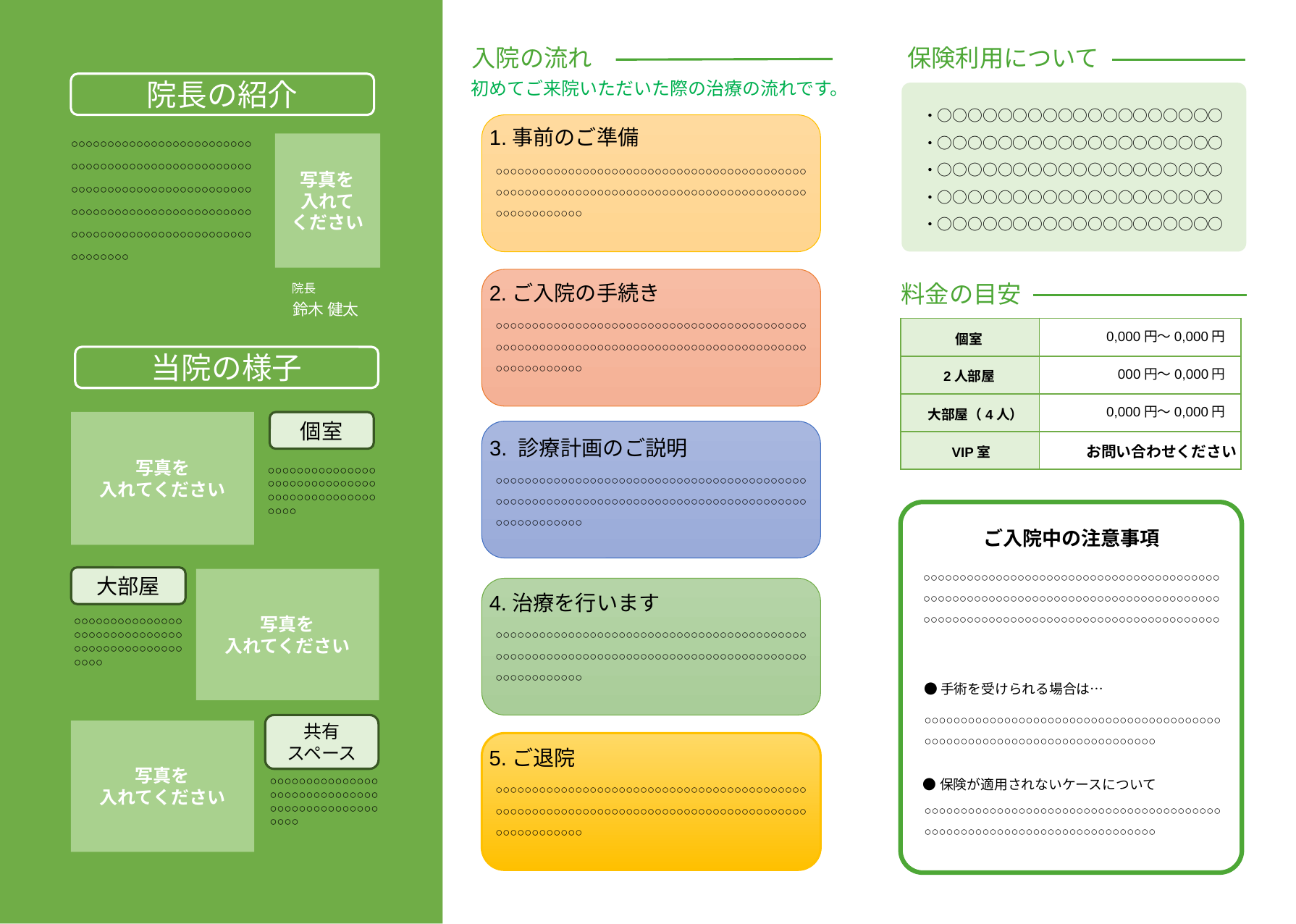

入院の流れ
保険利用について
初めてご来院いただいた際の治療の流れです。
院長の紹介

・○○○○○○○○○○○○○○○○○○○
・○○○○○○○○○○○○○○○○○○○
・○○○○○○○○○○○○○○○○○○○
・○○○○○○○○○○○○○○○○○○○
・○○○○○○○○○○○○○○○○○○○

1.事前のご準備
○○○○○○○○○○○○○○○○○○○○○○○○○○○○○○○○○○○○○○○○○○○○○○○○○○○○○○○○○○○○○○○○○○○○○○○○○○○○○○○○○○○○○○○○○○○○○○○○○○○○○○○○○○○○○○○○○○○○○○○○○○○○○○○○○○○○○
写真を
入れて
ください
○○○○○○○○○○○○○○○○○○○○○○○○○○○○○○○○○○○○○○○○○○○○○○○○○○○○○○○○○○○○○○○○○○○○○○○○○○○○○○○○○○○○○○○○○○○○○○○○○○

料金の目安
2.ご入院の手続き
院長
鈴木 健太
○○○○○○○○○○○○○○○○○○○○○○○○○○○○○○○○○○○○○○○○○○○○○○○○○○○○○○○○○○○○○○○○○○○○○○○○○○○○○○○○○○○○○○○○○○○○○○○○○○
|  |  |
| --- | --- |
|  |  |
|  |  |
|  |  |
0,000円〜0,000円
個室
当院の様子
000円〜0,000円
2人部屋
0,000円〜0,000円
大部屋（4人）
写真を
入れてください
個室

3. 診療計画のご説明
お問い合わせください
VIP室
○○○○○○○○○○○○○○○○○○○○○○○○○○○○○○○○○○○○○○○○○○○○○○○○○
○○○○○○○○○○○○○○○○○○○○○○○○○○○○○○○○○○○○○○○○○○○○○○○○○○○○○○○○○○○○○○○○○○○○○○○○○○○○○○○○○○○○○○○○○○○○○○○○○○

ご入院中の注意事項
○○○○○○○○○○○○○○○○○○○○○○○○○○○○○○○○○○○○○○○○○○○○○○○○○○○○○○○○○○○○○○○○○○○○○○○○○○○○○○○○○○○○○○○○○○○○○○○○○○○○○○○○○○○○○○○○○○○○○○○○○○○
大部屋
写真を
入れてください

4.治療を行います
○○○○○○○○○○○○○○○○○○○○○○○○○○○○○○○○○○○○○○○○○○○○○○○○○
○○○○○○○○○○○○○○○○○○○○○○○○○○○○○○○○○○○○○○○○○○○○○○○○○○○○○○○○○○○○○○○○○○○○○○○○○○○○○○○○○○○○○○○○○○○○○○○○○○
●手術を受けられる場合は…
○○○○○○○○○○○○○○○○○○○○○○○○○○○○○○○○○○○○○○○○○○○○○○○○○○○○○○○○○○○○○○○○○○○○○○○○○
共有
スペース
写真を
入れてください

5.ご退院
○○○○○○○○○○○○○○○○○○○○○○○○○○○○○○○○○○○○○○○○○○○○○○○○○
○○○○○○○○○○○○○○○○○○○○○○○○○○○○○○○○○○○○○○○○○○○○○○○○○○○○○○○○○○○○○○○○○○○○○○○○○○○○○○○○○○○○○○○○○○○○○○○○○○
●保険が適用されないケースについて
○○○○○○○○○○○○○○○○○○○○○○○○○○○○○○○○○○○○○○○○○○○○○○○○○○○○○○○○○○○○○○○○○○○○○○○○○